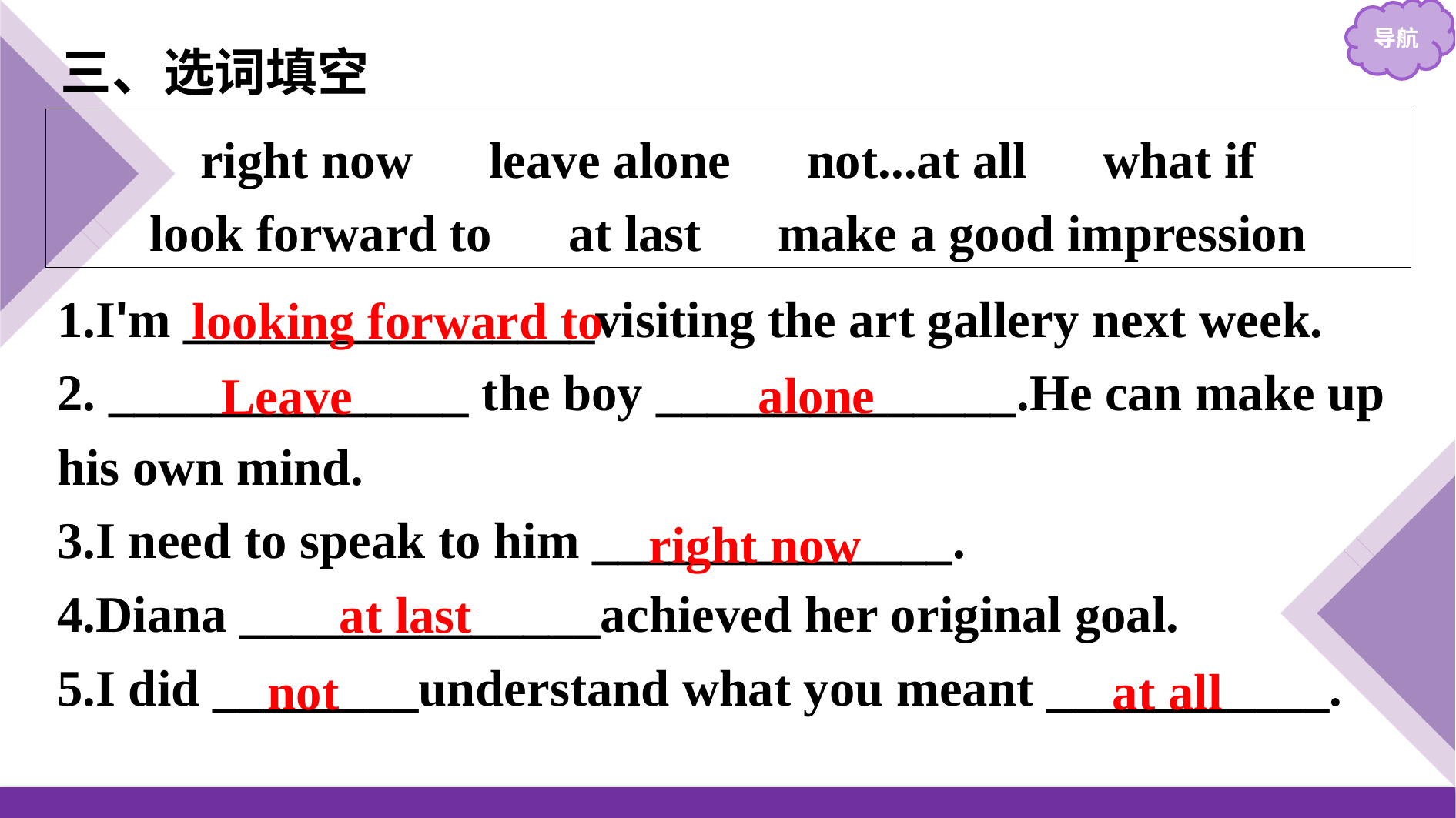

三、选词填空
right now　leave alone　not...at all　what if
look forward to　at last　make a good impression
1.I'm ________________visiting the art gallery next week.
2. ______________ the boy ______________.He can make up his own mind.
3.I need to speak to him ______________.
4.Diana ______________achieved her original goal.
5.I did ________understand what you meant ___________.
looking forward to
alone
Leave
right now
at last
at all
not